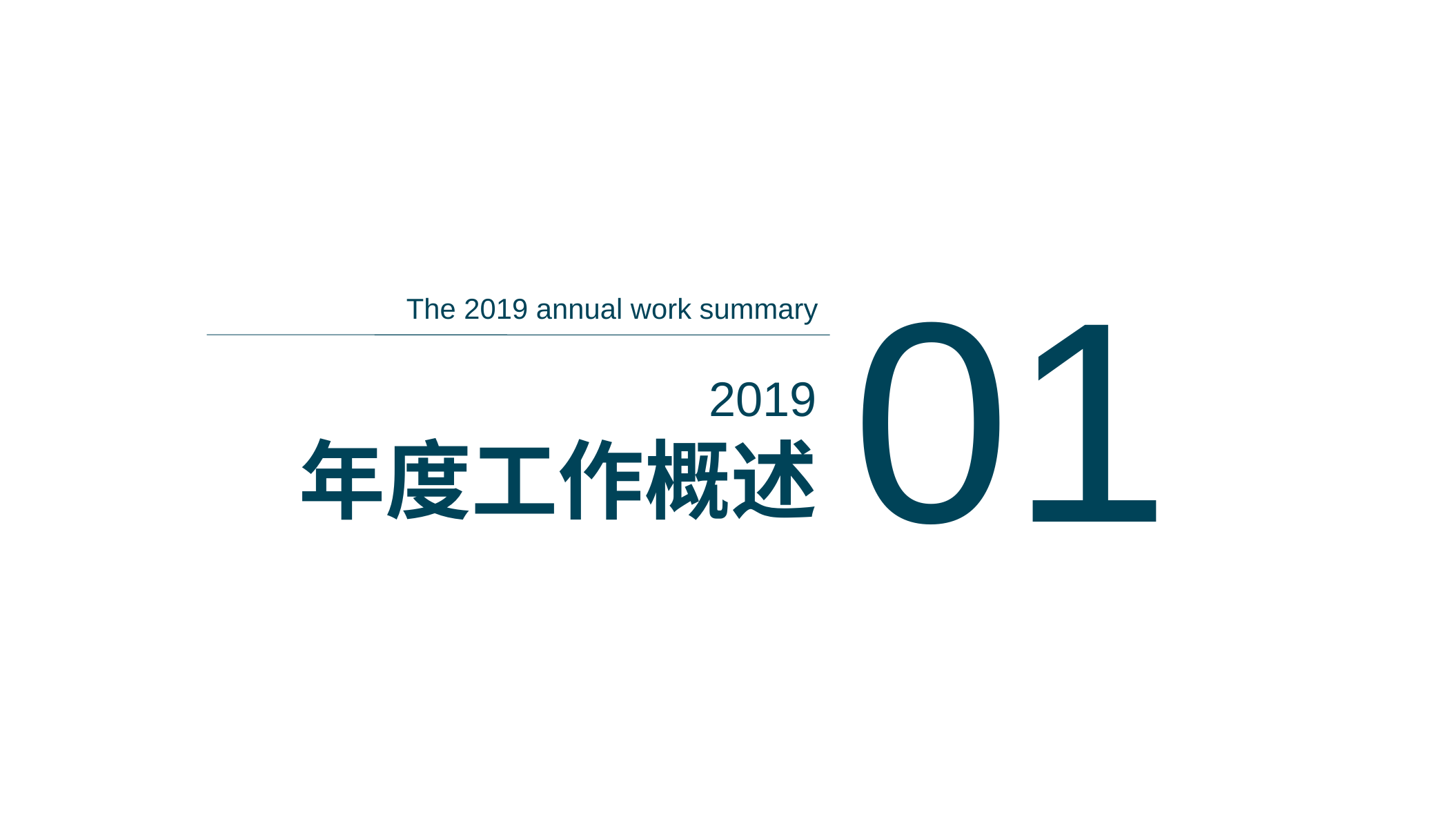

01
The 2019 annual work summary

2019
年度工作概述